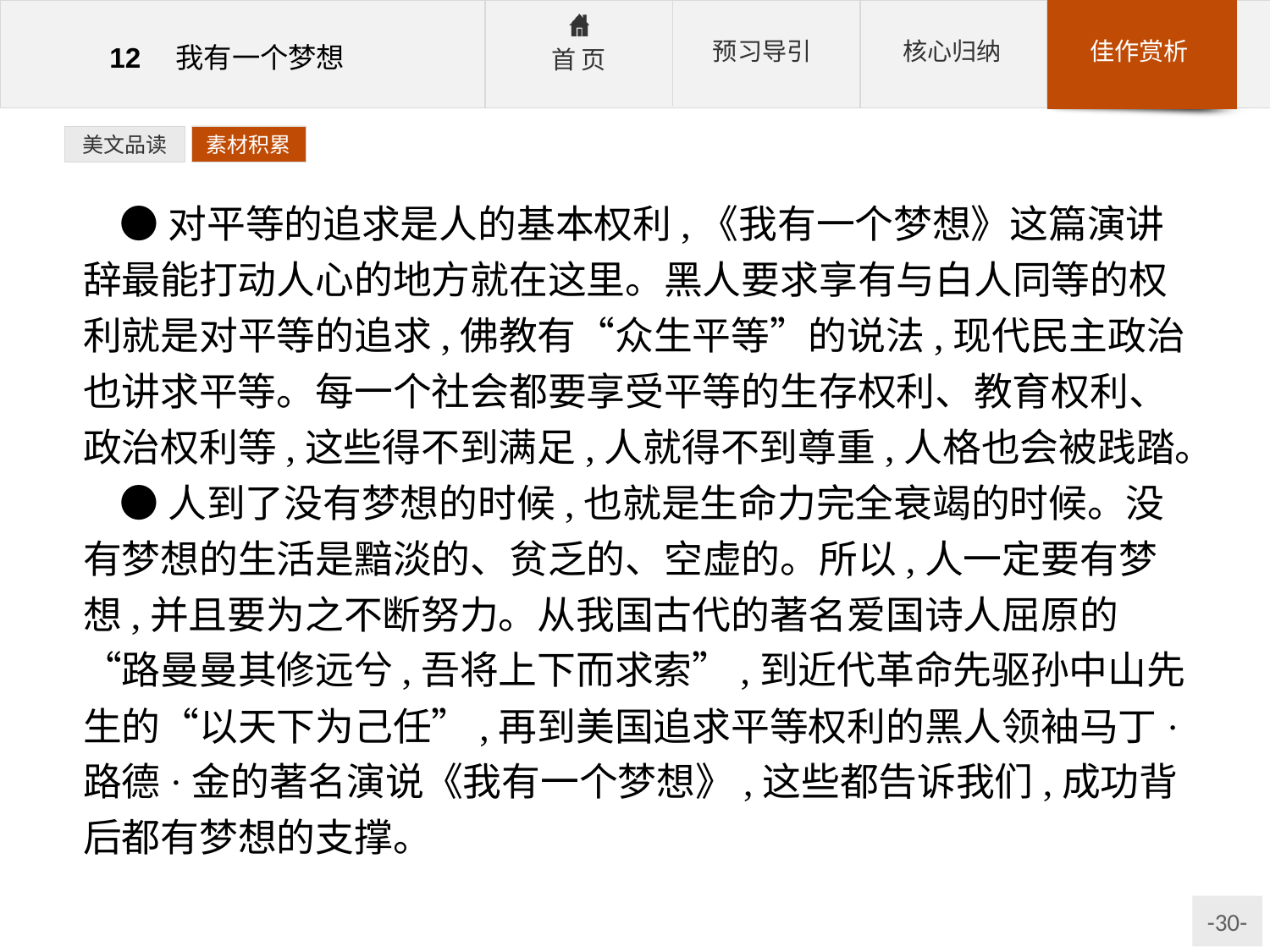

美文品读
素材积累
●对平等的追求是人的基本权利,《我有一个梦想》这篇演讲辞最能打动人心的地方就在这里。黑人要求享有与白人同等的权利就是对平等的追求,佛教有“众生平等”的说法,现代民主政治也讲求平等。每一个社会都要享受平等的生存权利、教育权利、政治权利等,这些得不到满足,人就得不到尊重,人格也会被践踏。
●人到了没有梦想的时候,也就是生命力完全衰竭的时候。没有梦想的生活是黯淡的、贫乏的、空虚的。所以,人一定要有梦想,并且要为之不断努力。从我国古代的著名爱国诗人屈原的“路曼曼其修远兮,吾将上下而求索”,到近代革命先驱孙中山先生的“以天下为己任”,再到美国追求平等权利的黑人领袖马丁·路德·金的著名演说《我有一个梦想》,这些都告诉我们,成功背后都有梦想的支撑。